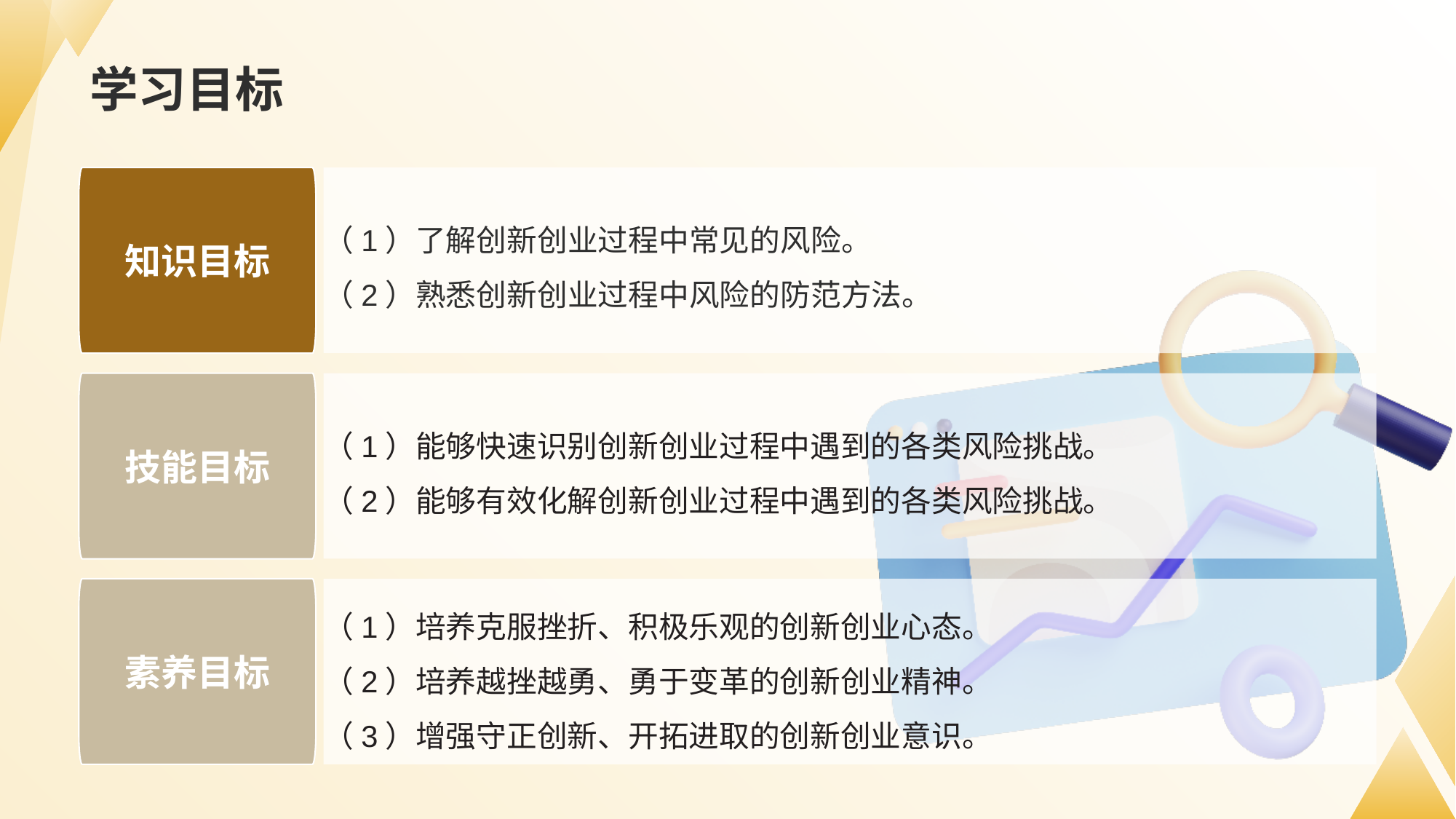

# 学习目标
知识目标
技能目标
素养目标
（1）了解创新创业过程中常见的风险。
（2）熟悉创新创业过程中风险的防范方法。
（1）能够快速识别创新创业过程中遇到的各类风险挑战。
（2）能够有效化解创新创业过程中遇到的各类风险挑战。
（1）培养克服挫折、积极乐观的创新创业心态。
（2）培养越挫越勇、勇于变革的创新创业精神。
（3）增强守正创新、开拓进取的创新创业意识。